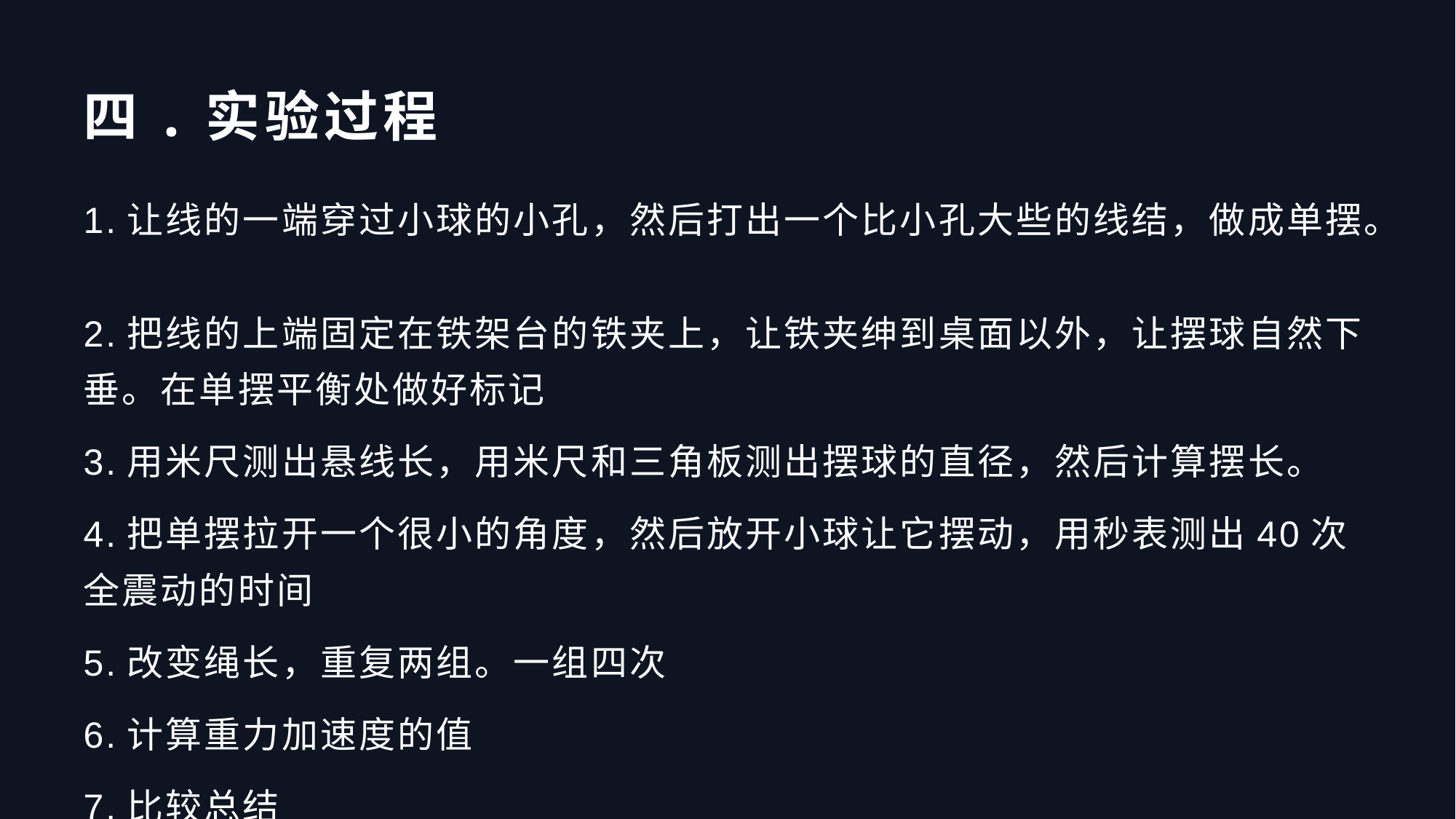

# 四.实验过程
1.让线的一端穿过小球的小孔，然后打出一个比小孔大些的线结，做成单摆。
2.把线的上端固定在铁架台的铁夹上，让铁夹绅到桌面以外，让摆球自然下垂。在单摆平衡处做好标记
3.用米尺测出悬线长，用米尺和三角板测出摆球的直径，然后计算摆长。
4.把单摆拉开一个很小的角度，然后放开小球让它摆动，用秒表测出40次全震动的时间
5.改变绳长，重复两组。一组四次
6.计算重力加速度的值
7.比较总结